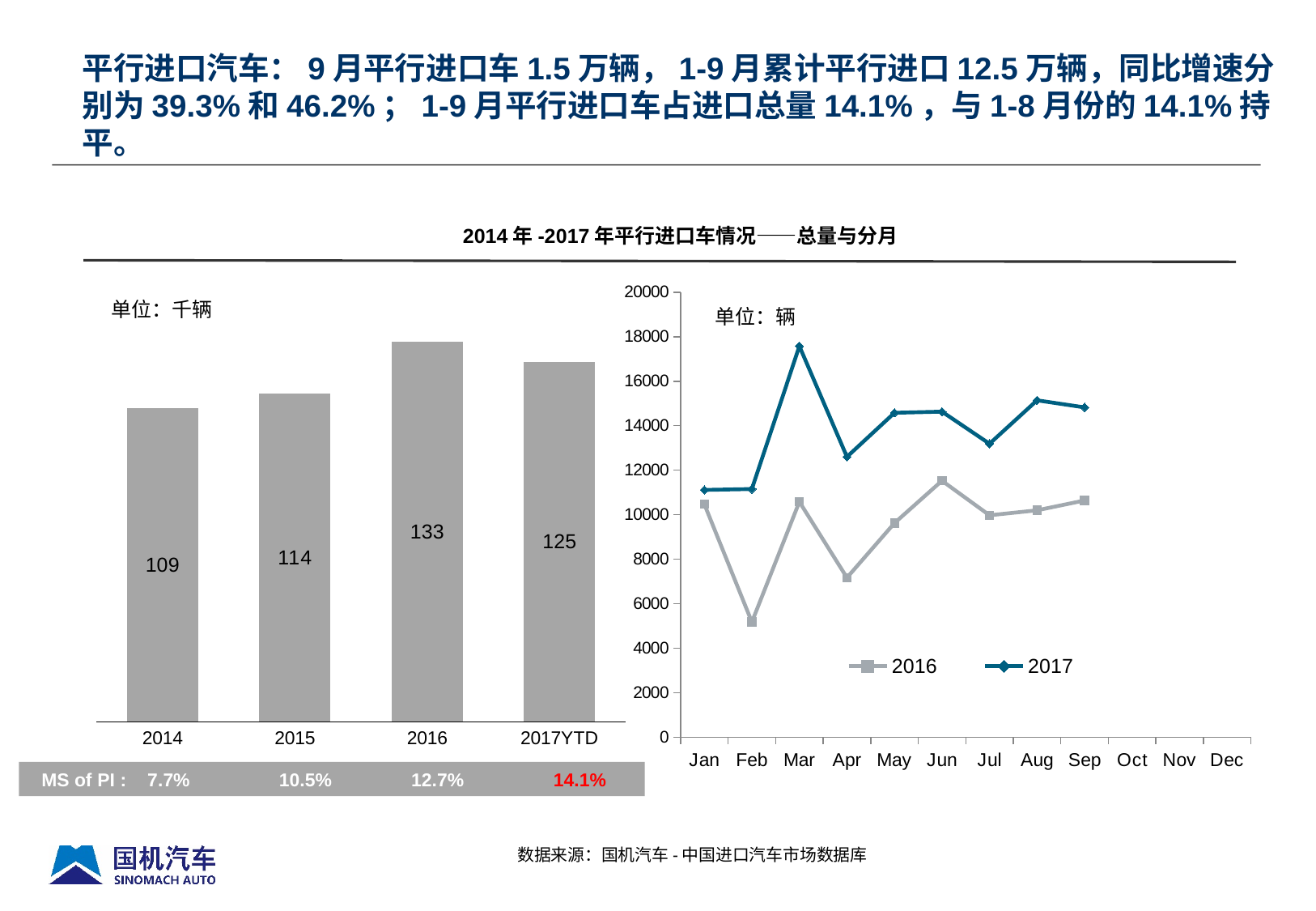

平行进口汽车：9月平行进口车1.5万辆，1-9月累计平行进口12.5万辆，同比增速分别为39.3%和46.2%；1-9月平行进口车占进口总量14.1%，与1-8月份的14.1%持平。
2014年-2017年平行进口车情况——总量与分月

### Chart

| Category | 2016 | 2017 |
|---|---|---|
| Jan | 10474.0 | 11114.0 |
| Feb | 5173.0 | 11154.0 |
| Mar | 10581.0 | 17577.0 |
| Apr | 7167.0 | 12600.0 |
| May | 9626.0 | 14581.0 |
| Jun | 11527.0 | 14631.0 |
| Jul | 9975.0 | 13190.0 |
| Aug | 10198.0 | 15142.0 |
| Sep | 10641.0 | 14823.0 |
| Oct | None | None |
| Nov | None | None |
| Dec | None | None |
单位：千辆
单位：辆

### Chart

| Category | PI | 列1 |
|---|---|---|
| 2014 | 109.0 | None |
| 2015 | 114.0 | None |
| 2016 | 132.0 | None |
| 2017YTD | 125.0 | None |
  MS of PI :    7.7%                 10.5%               12.7%                 14.1%
数据来源：国机汽车-中国进口汽车市场数据库